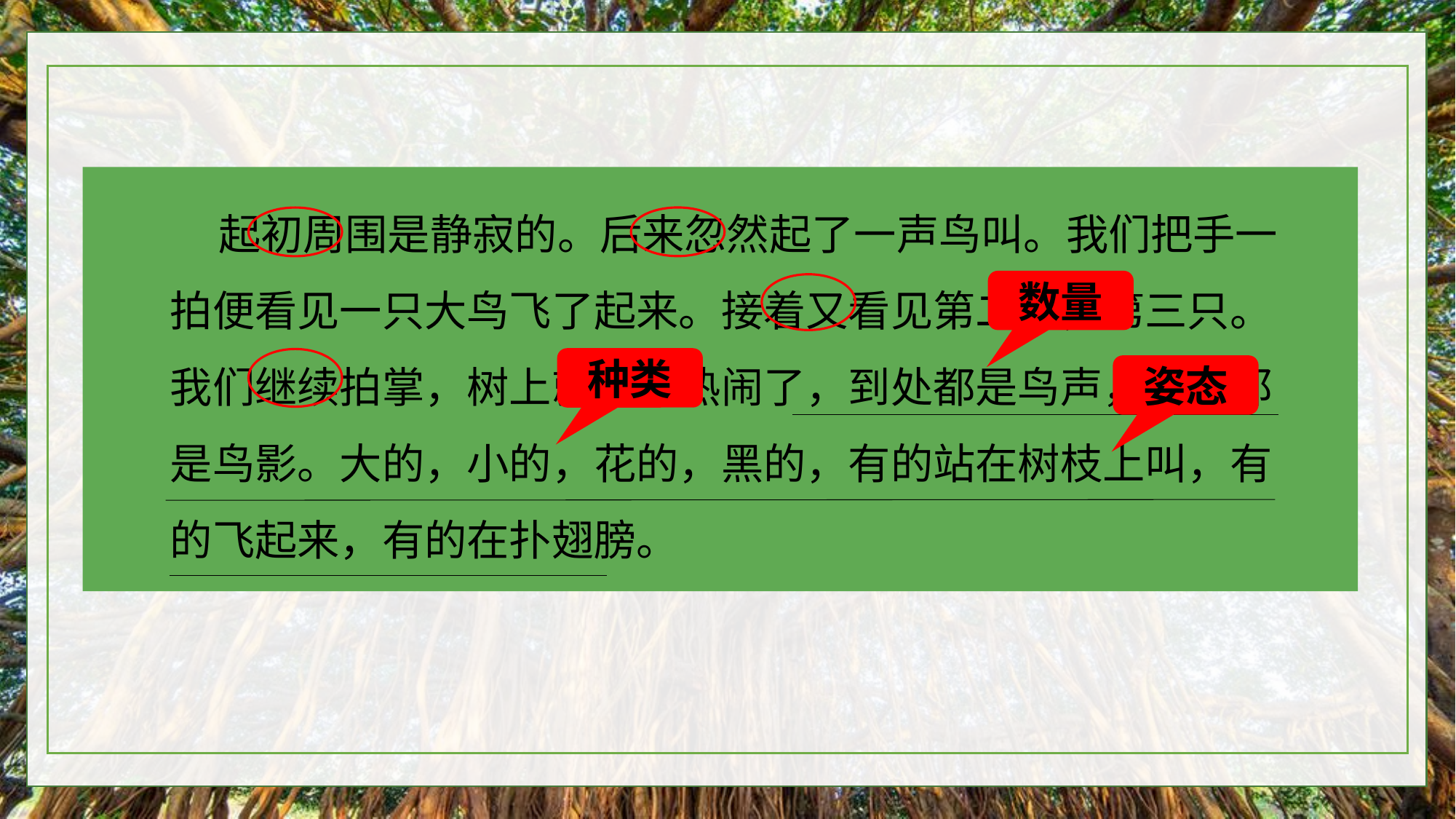

起初周围是静寂的。后来忽然起了一声鸟叫。我们把手一拍便看见一只大鸟飞了起来。接着又看见第二只，第三只。我们继续拍掌，树上就变得热闹了，到处都是鸟声，到处都是鸟影。大的，小的，花的，黑的，有的站在树枝上叫，有的飞起来，有的在扑翅膀。

数量

种类

姿态